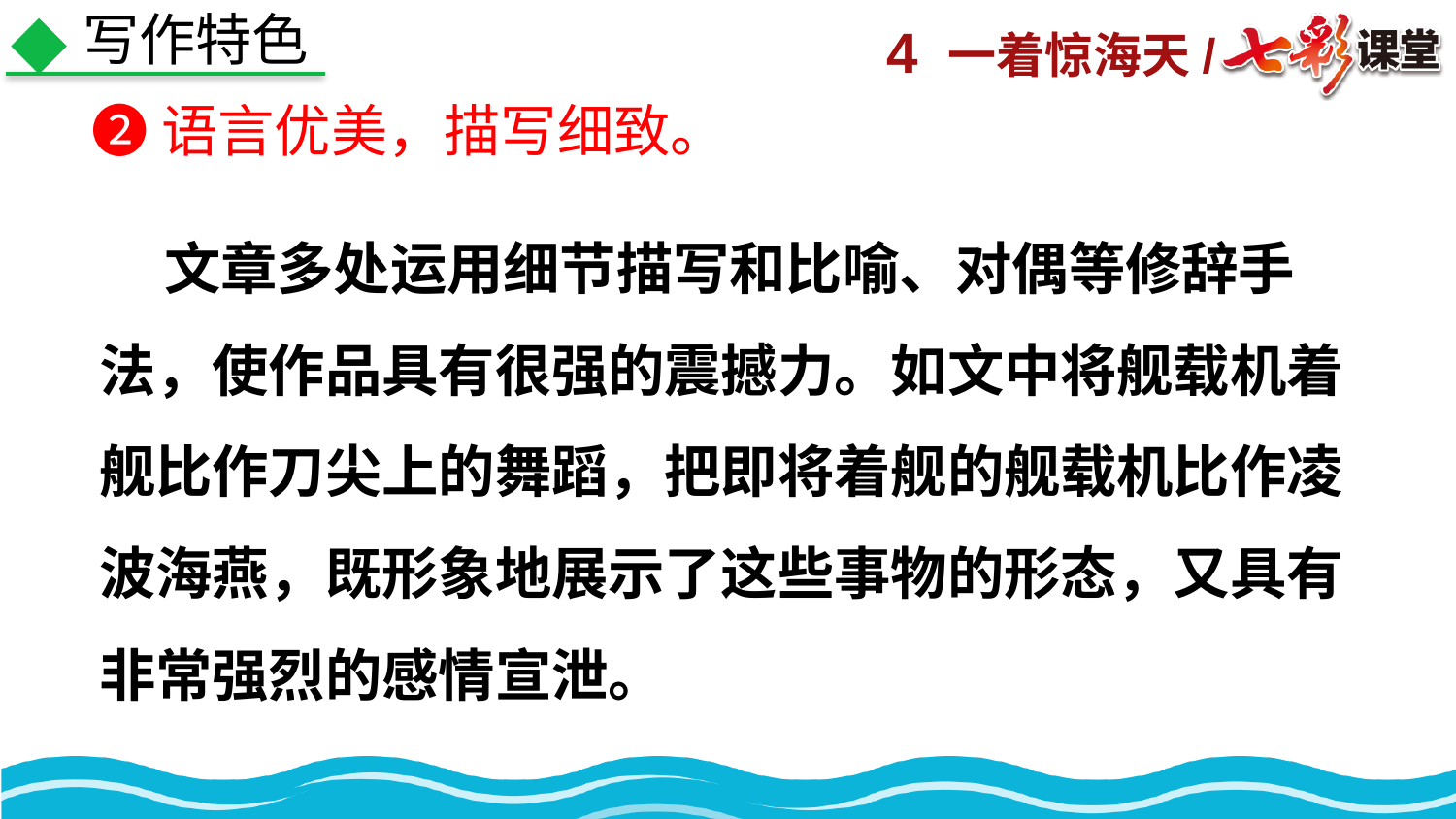

写作特色

❷语言优美，描写细致。
    文章多处运用细节描写和比喻、对偶等修辞手法，使作品具有很强的震撼力。如文中将舰载机着舰比作刀尖上的舞蹈，把即将着舰的舰载机比作凌波海燕，既形象地展示了这些事物的形态，又具有非常强烈的感情宣泄。